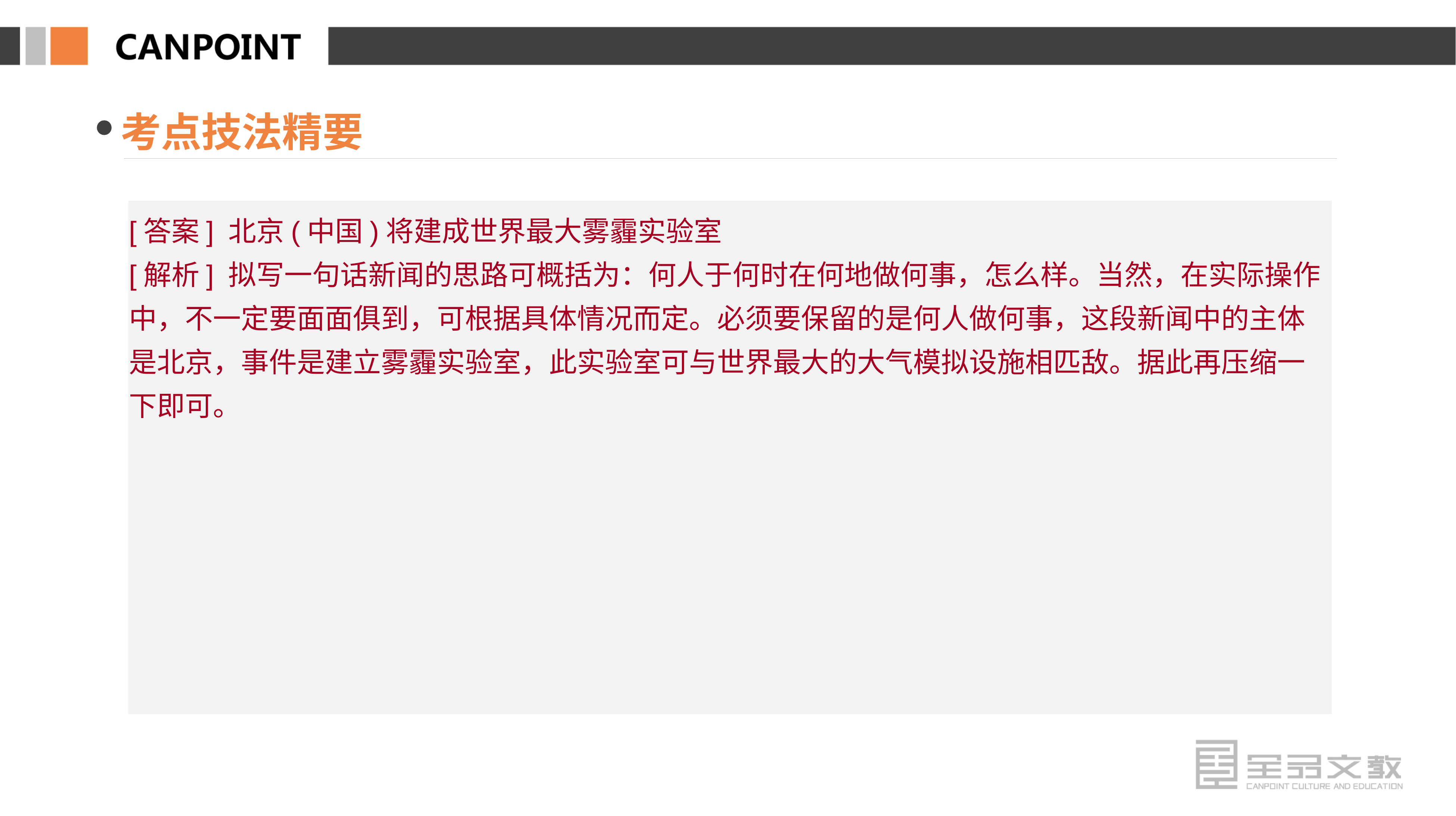

考点技法精要

[答案] 北京(中国)将建成世界最大雾霾实验室
[解析] 拟写一句话新闻的思路可概括为：何人于何时在何地做何事，怎么样。当然，在实际操作中，不一定要面面俱到，可根据具体情况而定。必须要保留的是何人做何事，这段新闻中的主体是北京，事件是建立雾霾实验室，此实验室可与世界最大的大气模拟设施相匹敌。据此再压缩一下即可。